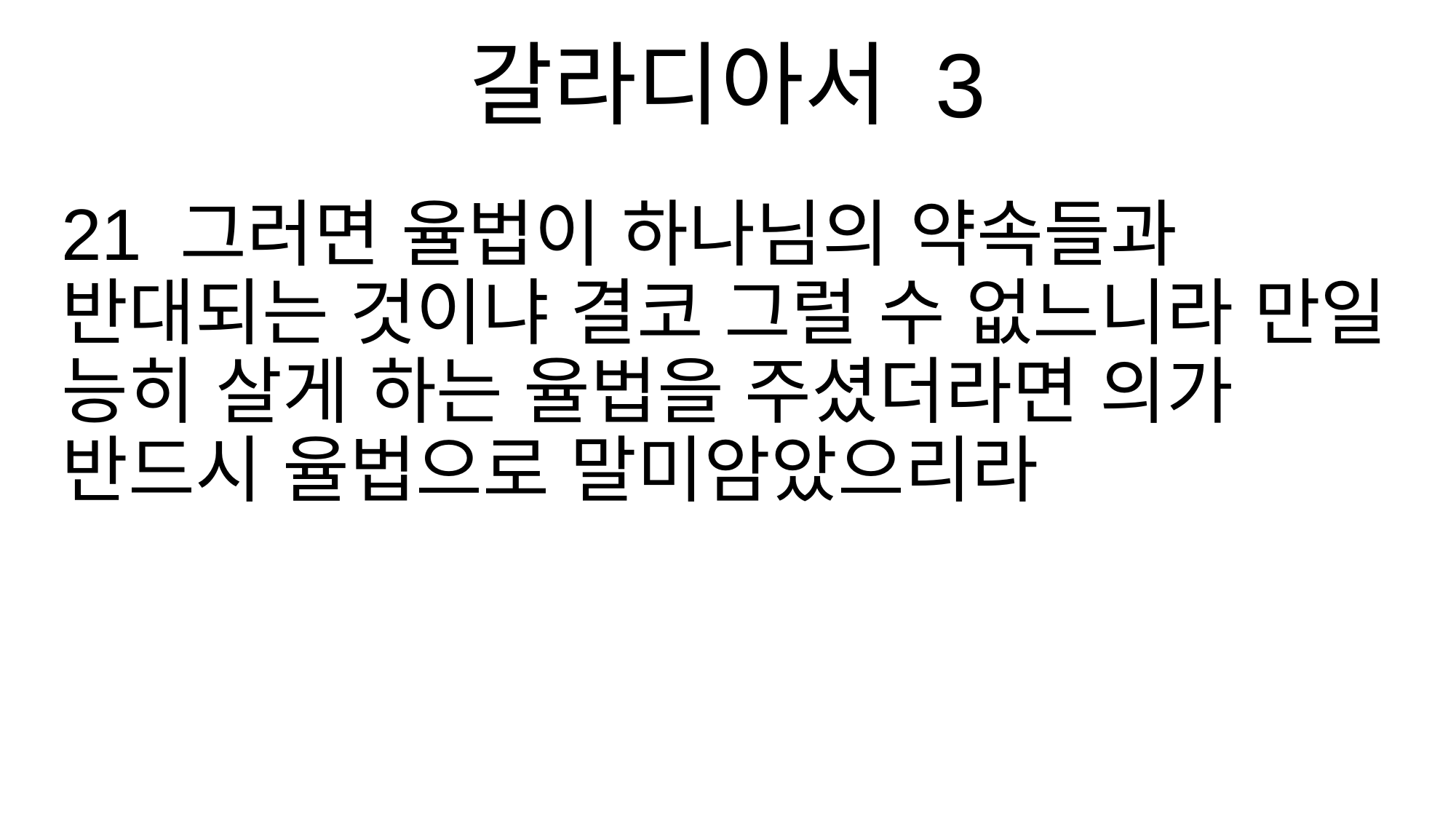

갈라디아서 3
21 그러면 율법이 하나님의 약속들과 반대되는 것이냐 결코 그럴 수 없느니라 만일 능히 살게 하는 율법을 주셨더라면 의가 반드시 율법으로 말미암았으리라